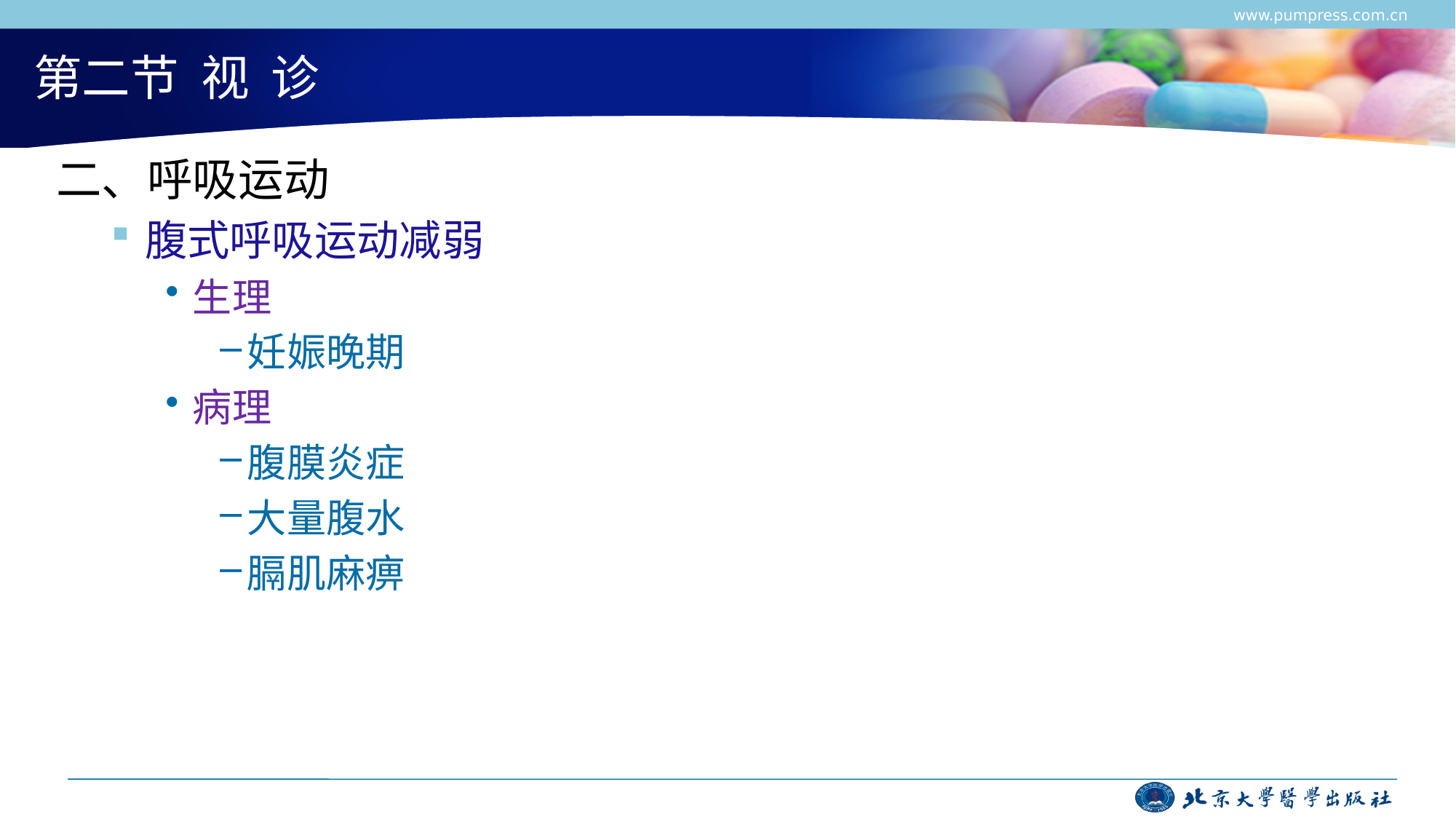

www.pumpress.com.cn
# 第二节  视  诊
二、呼吸运动
腹式呼吸运动减弱
生理
妊娠晚期
病理
腹膜炎症
大量腹水
膈肌麻痹